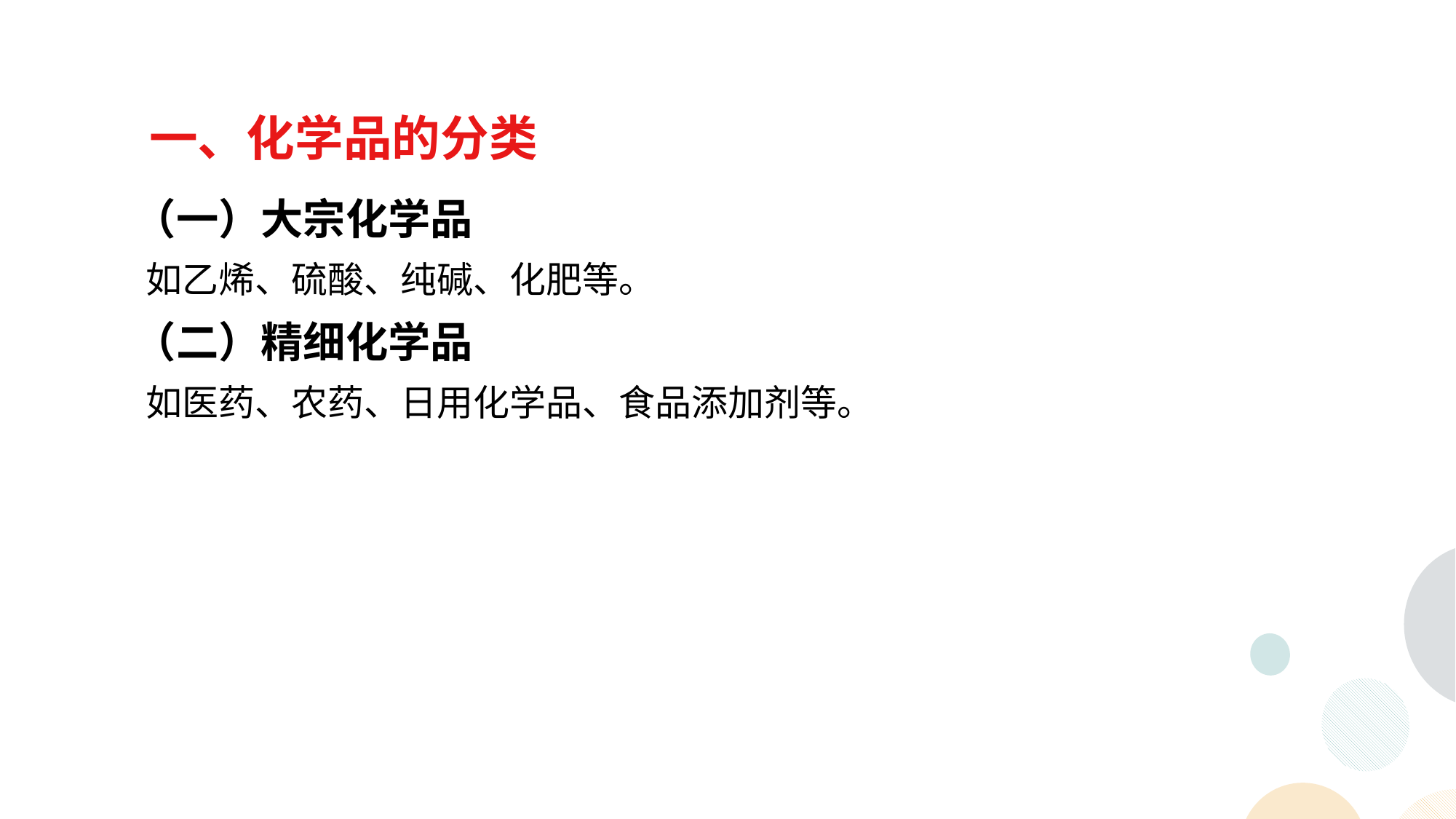

一、化学品的分类
  （一）大宗化学品
    如乙烯、硫酸、纯碱、化肥等。
  （二）精细化学品
    如医药、农药、日用化学品、食品添加剂等。